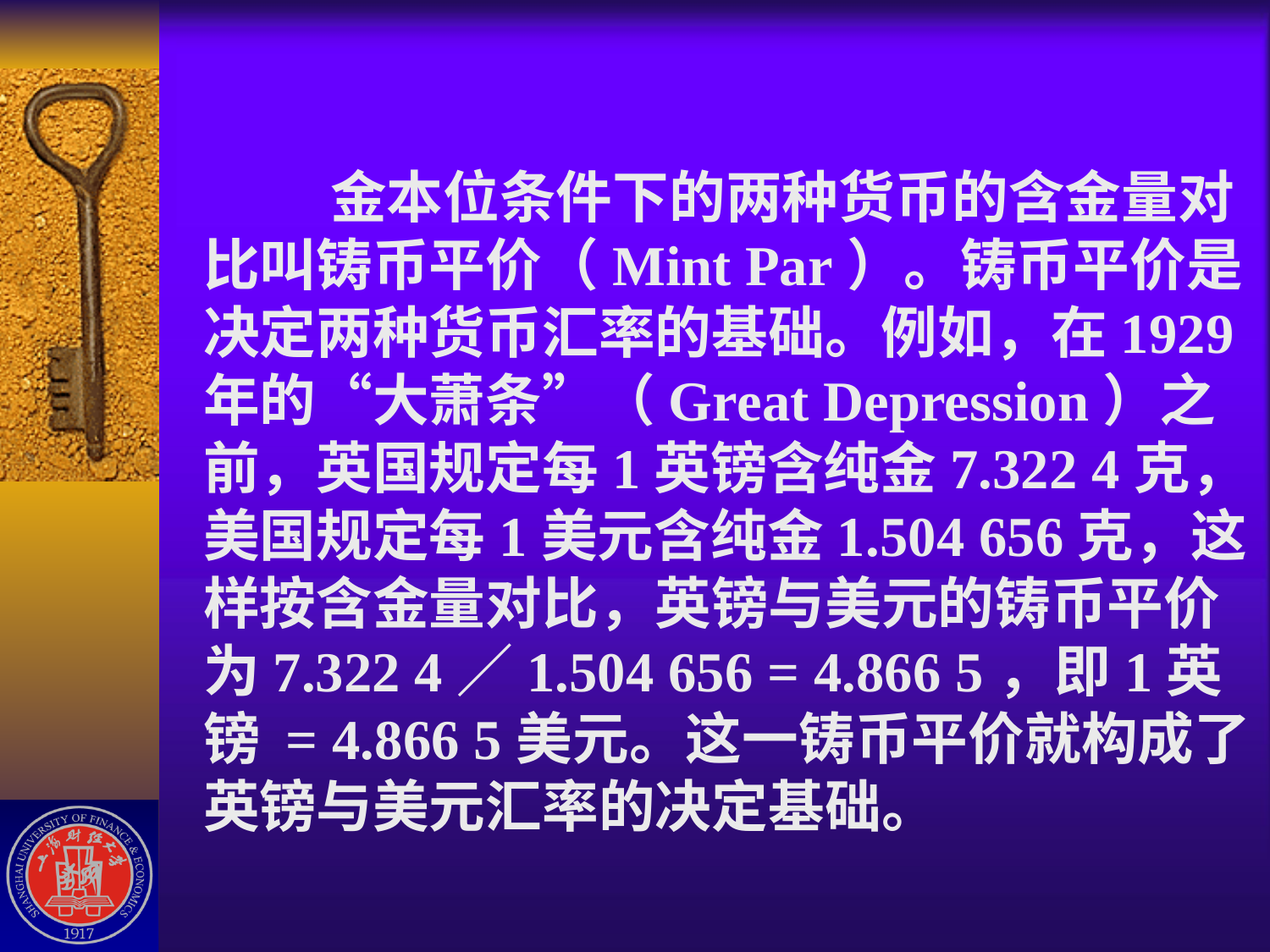

# 金本位条件下的两种货币的含金量对比叫铸币平价（Mint Par）。铸币平价是决定两种货币汇率的基础。例如，在1929年的“大萧条”（Great Depression）之前，英国规定每1英镑含纯金7.322 4克，美国规定每1美元含纯金1.504 656克，这样按含金量对比，英镑与美元的铸币平价为7.322 4／1.504 656 = 4.866 5，即1英镑 = 4.866 5美元。这一铸币平价就构成了英镑与美元汇率的决定基础。